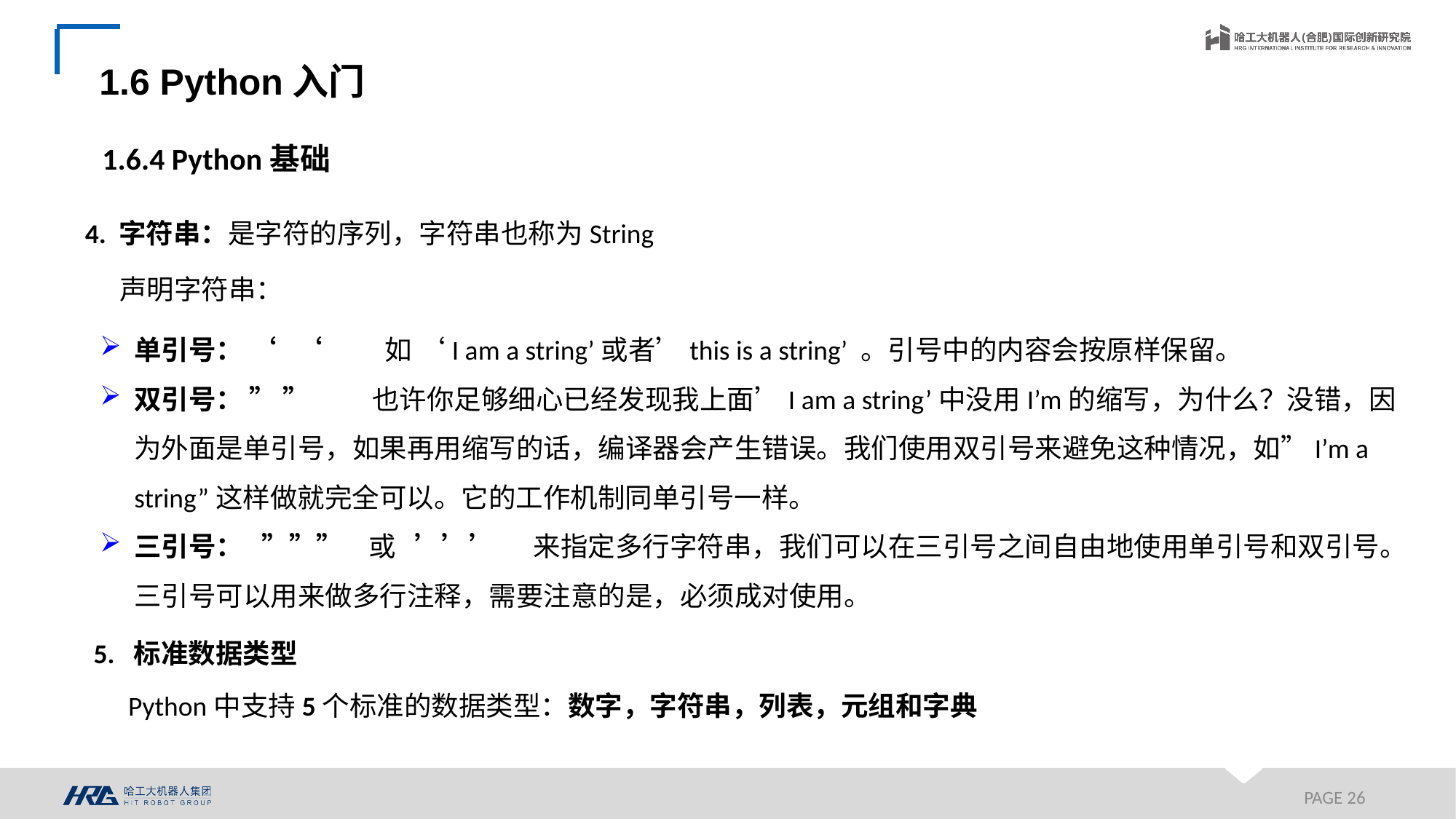

1.6 Python入门
1.6.4 Python基础
4. 字符串：是字符的序列，字符串也称为String
声明字符串：
单引号： ‘   ‘          如 ‘I am a string’或者’this is a string’ 。引号中的内容会按原样保留。
双引号： ” ”          也许你足够细心已经发现我上面’I am a string’中没用I’m的缩写，为什么？没错，因为外面是单引号，如果再用缩写的话，编译器会产生错误。我们使用双引号来避免这种情况，如”I’m a string”这样做就完全可以。它的工作机制同单引号一样。
三引号：   ”””    或   ’’’      来指定多行字符串，我们可以在三引号之间自由地使用单引号和双引号。三引号可以用来做多行注释，需要注意的是，必须成对使用。
5.  标准数据类型
Python中支持5个标准的数据类型：数字，字符串，列表，元组和字典